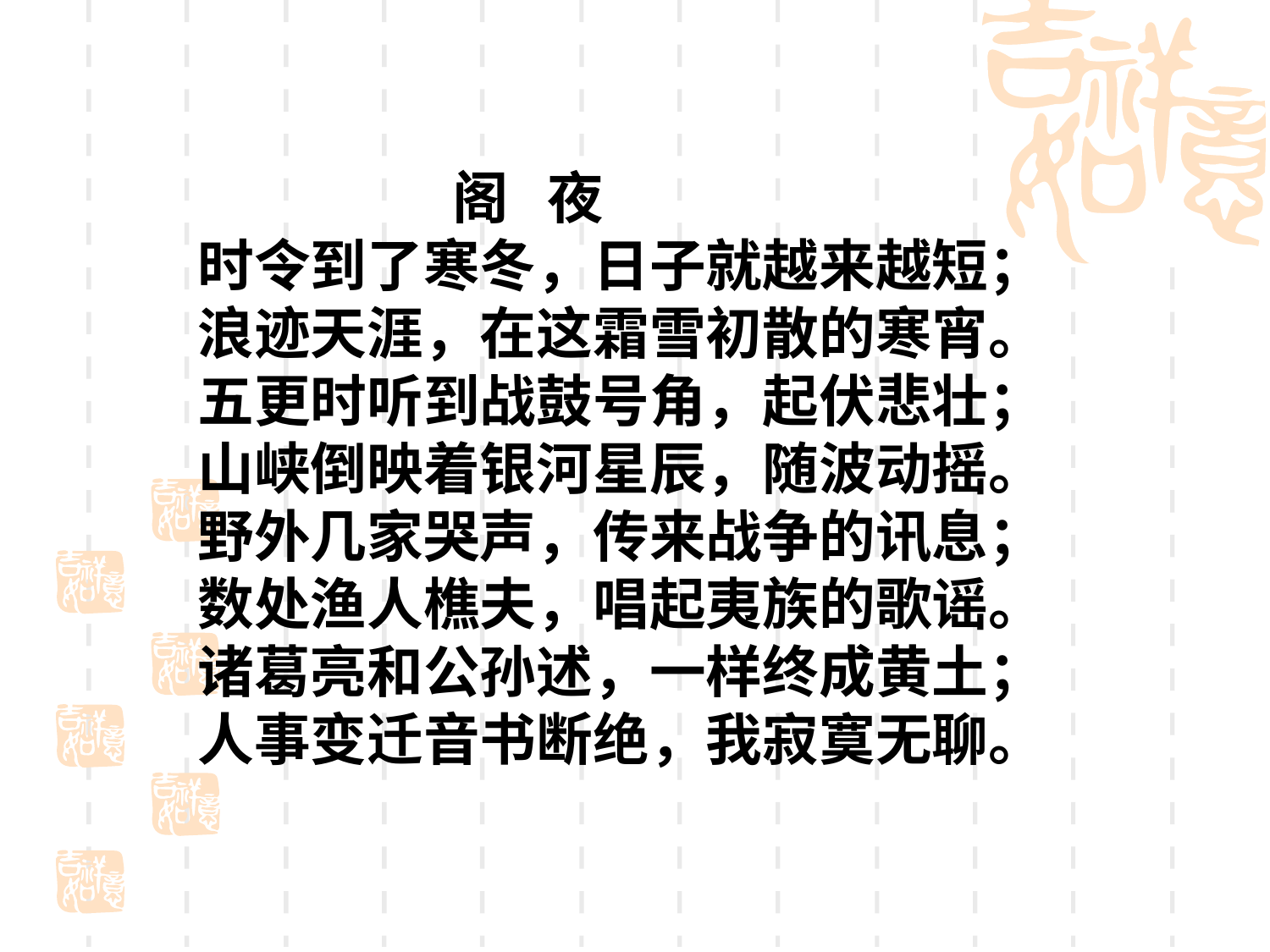

阁   夜
时令到了寒冬，日子就越来越短；
浪迹天涯，在这霜雪初散的寒宵。
五更时听到战鼓号角，起伏悲壮；
山峡倒映着银河星辰，随波动摇。
野外几家哭声，传来战争的讯息；
数处渔人樵夫，唱起夷族的歌谣。
诸葛亮和公孙述，一样终成黄土；
人事变迁音书断绝，我寂寞无聊。